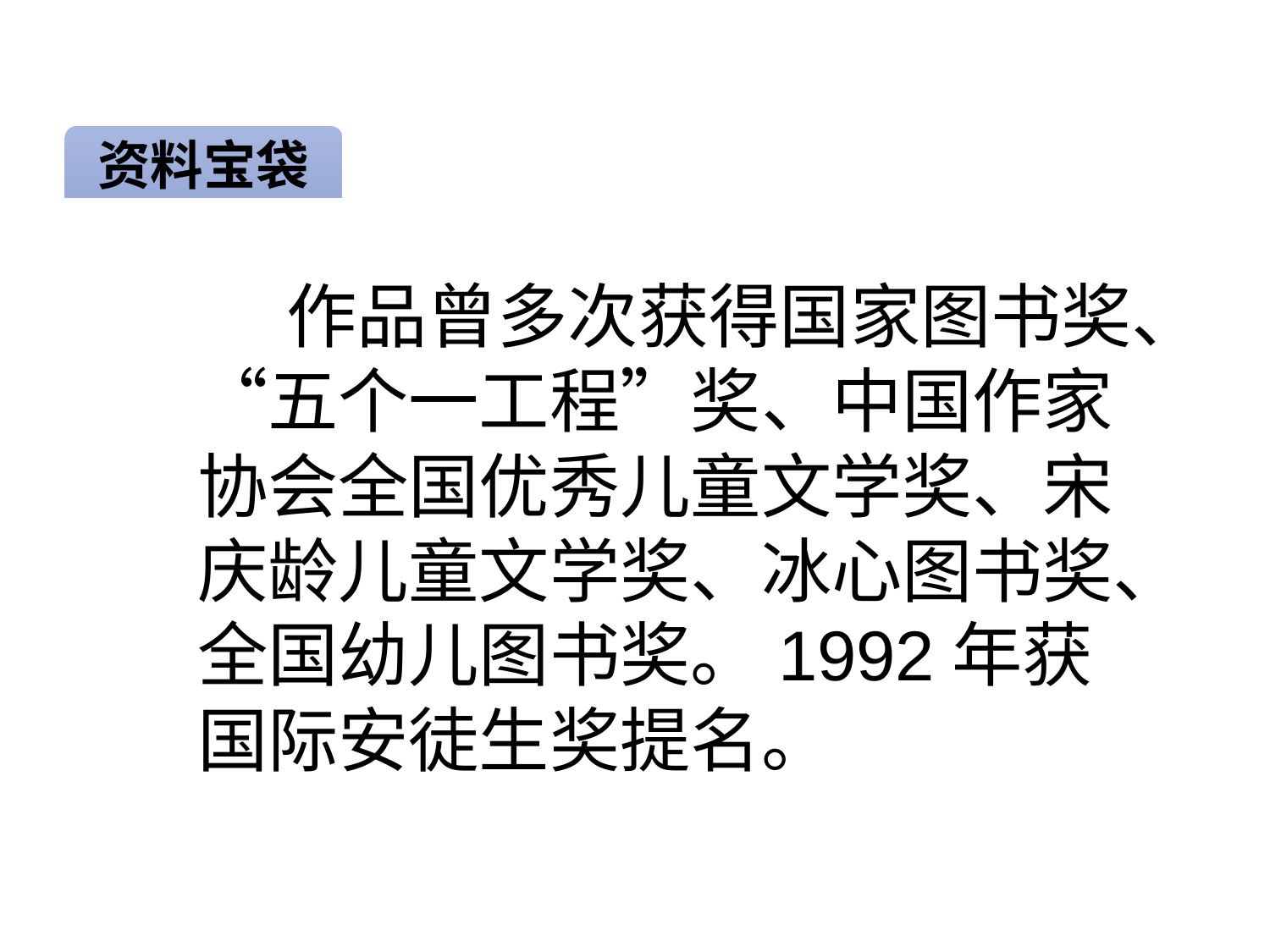

资料宝袋
       作品曾多次获得国家图书奖、“五个一工程”奖、中国作家协会全国优秀儿童文学奖、宋庆龄儿童文学奖、冰心图书奖、全国幼儿图书奖。1992年获国际安徒生奖提名。